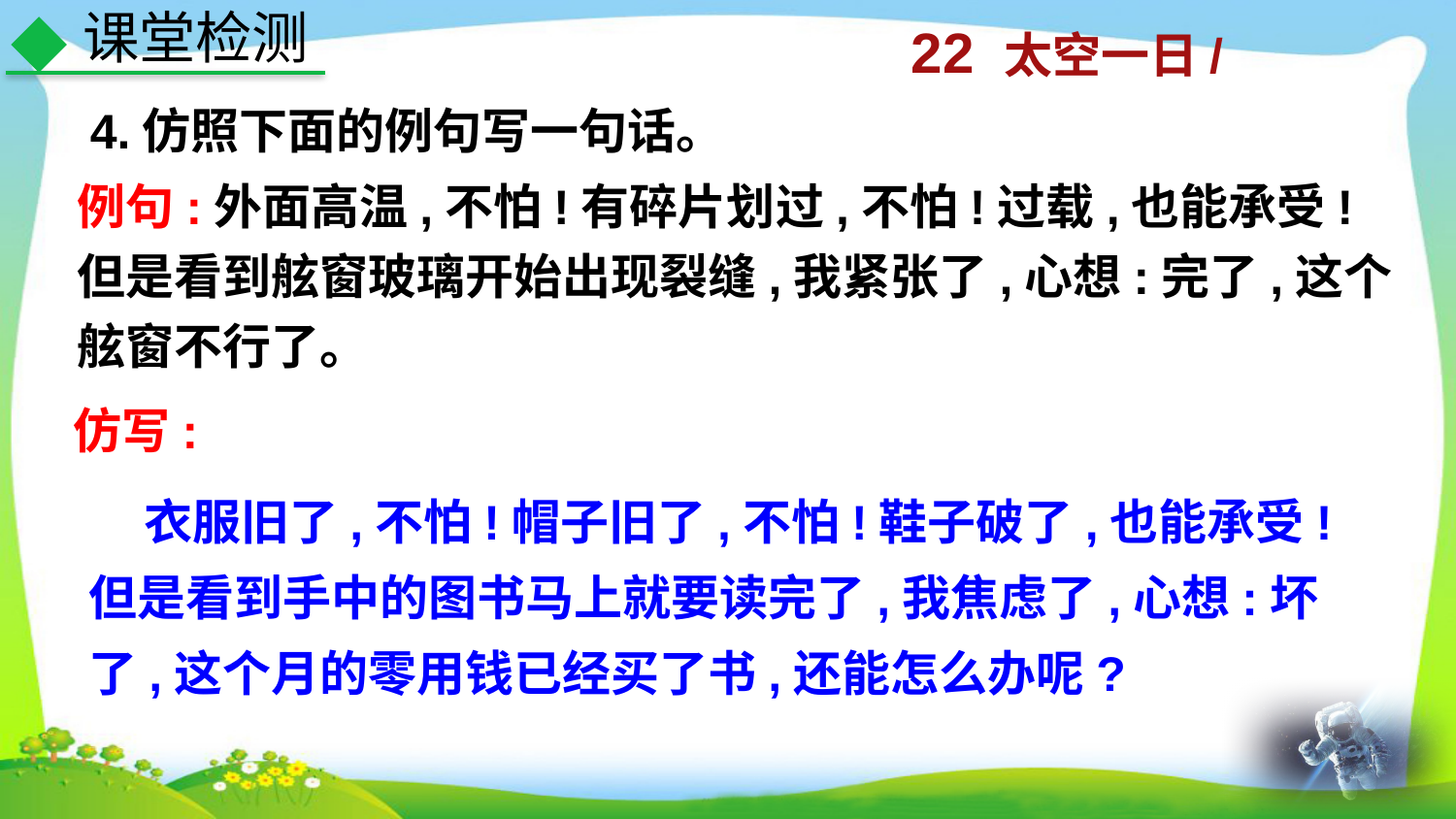

课堂检测

4.仿照下面的例句写一句话。
例句:外面高温,不怕!有碎片划过,不怕!过载,也能承受!但是看到舷窗玻璃开始出现裂缝,我紧张了,心想:完了,这个舷窗不行了。
仿写:
    衣服旧了,不怕!帽子旧了,不怕!鞋子破了,也能承受!但是看到手中的图书马上就要读完了,我焦虑了,心想:坏了,这个月的零用钱已经买了书,还能怎么办呢?